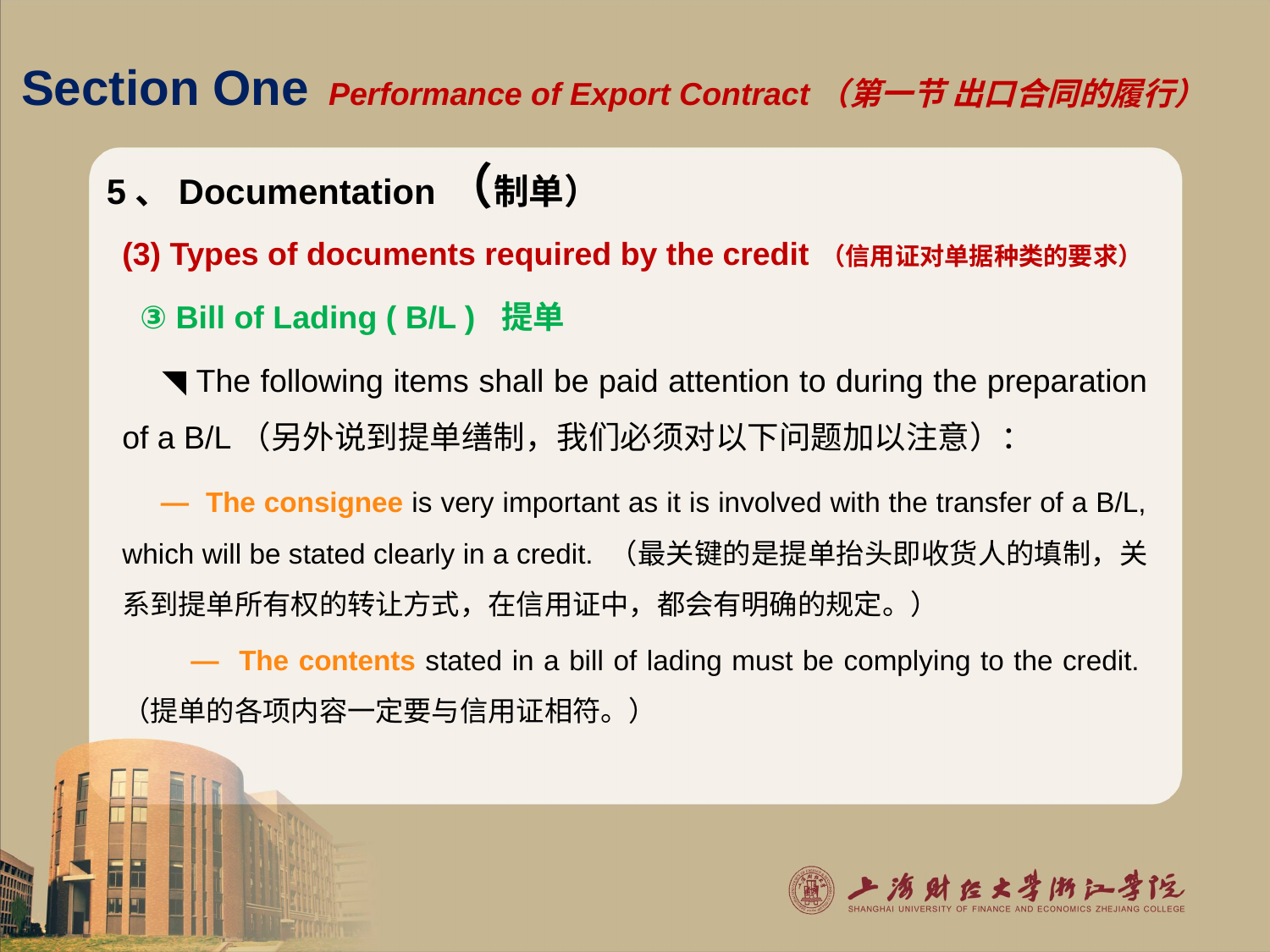

# Section One  Performance of Export Contract（第一节 出口合同的履行）
5、Documentation（制单）
(3) Types of documents required by the credit  （信用证对单据种类的要求）
  ③ Bill of Lading ( B/L )  提单
    ◥ The following items shall be paid attention to during the preparation of a B/L（另外说到提单缮制，我们必须对以下问题加以注意）：
    —  The consignee is very important as it is involved with the transfer of a B/L, which will be stated clearly in a credit. （最关键的是提单抬头即收货人的填制，关系到提单所有权的转让方式，在信用证中，都会有明确的规定。）
       —  The contents stated in a bill of lading must be complying to the credit.（提单的各项内容一定要与信用证相符。）